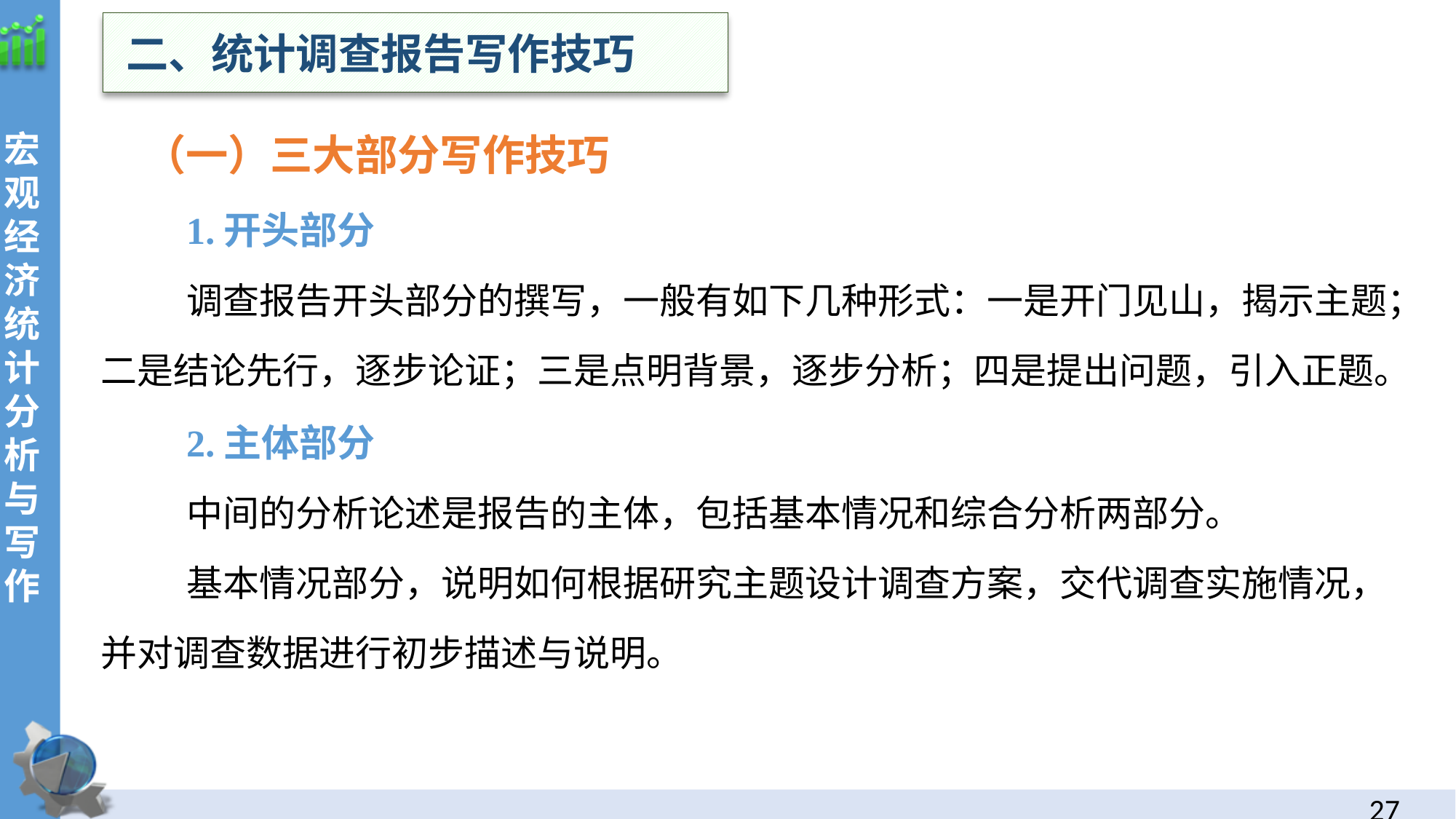

二、统计调查报告写作技巧
（一）三大部分写作技巧
1.开头部分
调查报告开头部分的撰写，一般有如下几种形式：一是开门见山，揭示主题；二是结论先行，逐步论证；三是点明背景，逐步分析；四是提出问题，引入正题。
2.主体部分
中间的分析论述是报告的主体，包括基本情况和综合分析两部分。
基本情况部分，说明如何根据研究主题设计调查方案，交代调查实施情况，并对调查数据进行初步描述与说明。

27